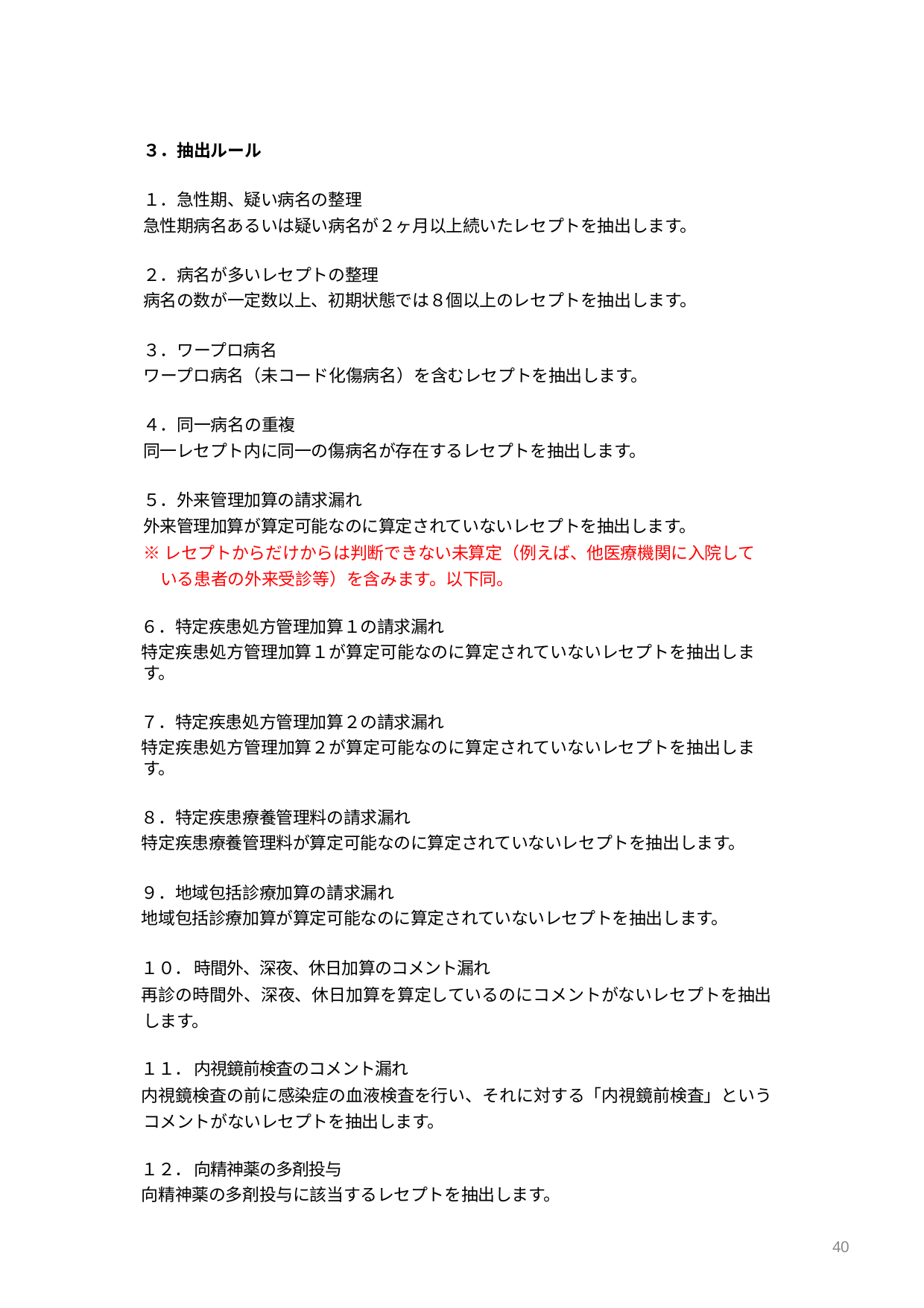

３．抽出ルール

１．急性期、疑い病名の整理
急性期病名あるいは疑い病名が２ヶ月以上続いたレセプトを抽出します。

２．病名が多いレセプトの整理
病名の数が一定数以上、初期状態では８個以上のレセプトを抽出します。

３．ワープロ病名
ワープロ病名（未コード化傷病名）を含むレセプトを抽出します。

４．同一病名の重複
同一レセプト内に同一の傷病名が存在するレセプトを抽出します。

５．外来管理加算の請求漏れ
外来管理加算が算定可能なのに算定されていないレセプトを抽出します。
※レセプトからだけからは判断できない未算定（例えば、他医療機関に入院している患者の外来受診等）を含みます。以下同。

６．特定疾患処方管理加算１の請求漏れ
特定疾患処方管理加算１が算定可能なのに算定されていないレセプトを抽出します。

７．特定疾患処方管理加算２の請求漏れ
特定疾患処方管理加算２が算定可能なのに算定されていないレセプトを抽出します。

８．特定疾患療養管理料の請求漏れ
特定疾患療養管理料が算定可能なのに算定されていないレセプトを抽出します。

９．地域包括診療加算の請求漏れ
地域包括診療加算が算定可能なのに算定されていないレセプトを抽出します。

１０． 時間外、深夜、休日加算のコメント漏れ
再診の時間外、深夜、休日加算を算定しているのにコメントがないレセプトを抽出します。

１１． 内視鏡前検査のコメント漏れ
内視鏡検査の前に感染症の血液検査を行い、それに対する「内視鏡前検査」というコメントがないレセプトを抽出します。

１２． 向精神薬の多剤投与
向精神薬の多剤投与に該当するレセプトを抽出します。
40